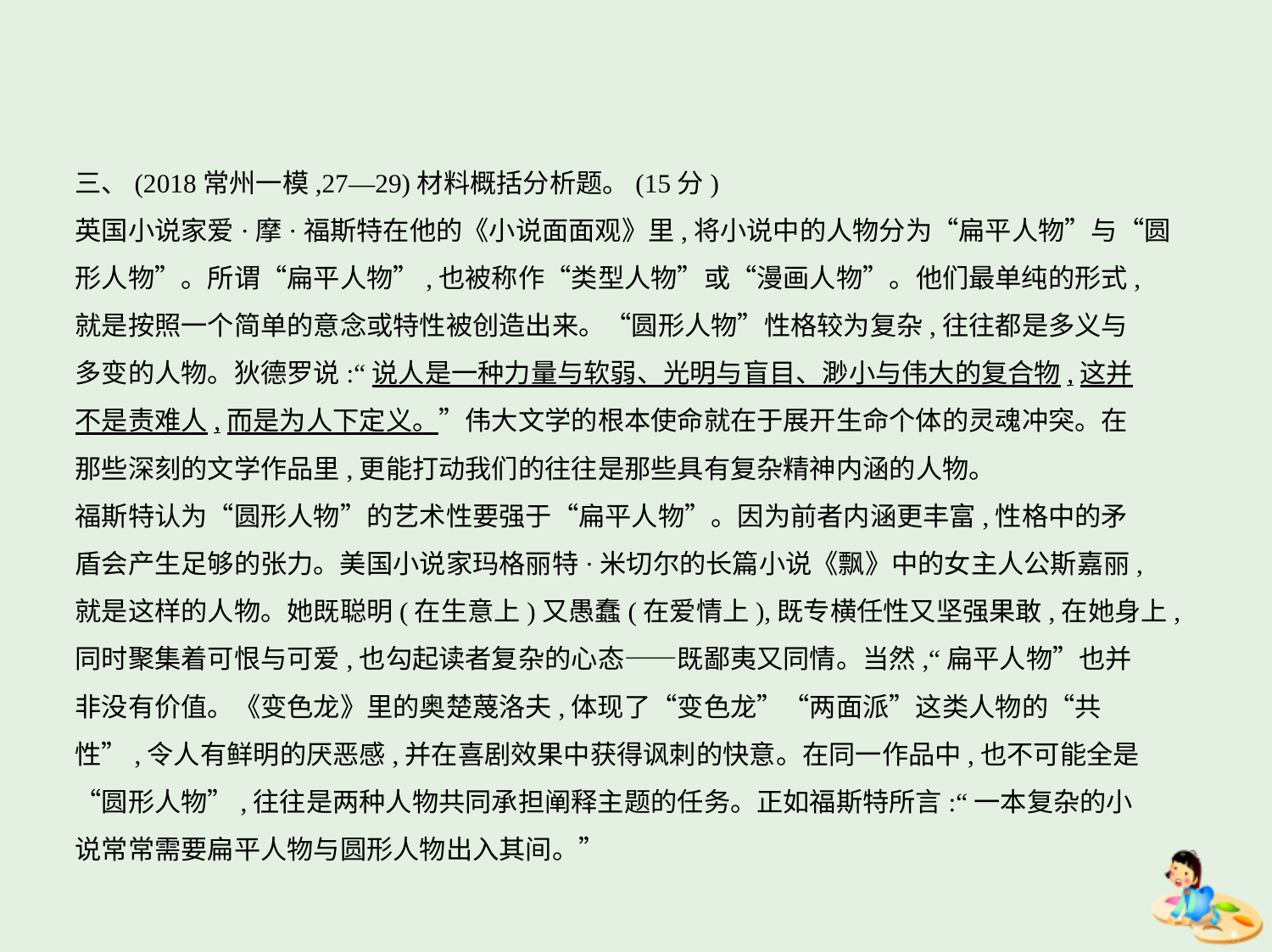

三、(2018常州一模,27—29)材料概括分析题。(15分)
英国小说家爱·摩·福斯特在他的《小说面面观》里,将小说中的人物分为“扁平人物”与“圆
形人物”。所谓“扁平人物”,也被称作“类型人物”或“漫画人物”。他们最单纯的形式,
就是按照一个简单的意念或特性被创造出来。“圆形人物”性格较为复杂,往往都是多义与
多变的人物。狄德罗说:“说人是一种力量与软弱、光明与盲目、渺小与伟大的复合物,这并
不是责难人,而是为人下定义。”伟大文学的根本使命就在于展开生命个体的灵魂冲突。在
那些深刻的文学作品里,更能打动我们的往往是那些具有复杂精神内涵的人物。
福斯特认为“圆形人物”的艺术性要强于“扁平人物”。因为前者内涵更丰富,性格中的矛
盾会产生足够的张力。美国小说家玛格丽特·米切尔的长篇小说《飘》中的女主人公斯嘉丽,
就是这样的人物。她既聪明(在生意上)又愚蠢(在爱情上),既专横任性又坚强果敢,在她身上,
同时聚集着可恨与可爱,也勾起读者复杂的心态——既鄙夷又同情。当然,“扁平人物”也并
非没有价值。《变色龙》里的奥楚蔑洛夫,体现了“变色龙”“两面派”这类人物的“共
性”,令人有鲜明的厌恶感,并在喜剧效果中获得讽刺的快意。在同一作品中,也不可能全是
“圆形人物”,往往是两种人物共同承担阐释主题的任务。正如福斯特所言:“一本复杂的小
说常常需要扁平人物与圆形人物出入其间。”